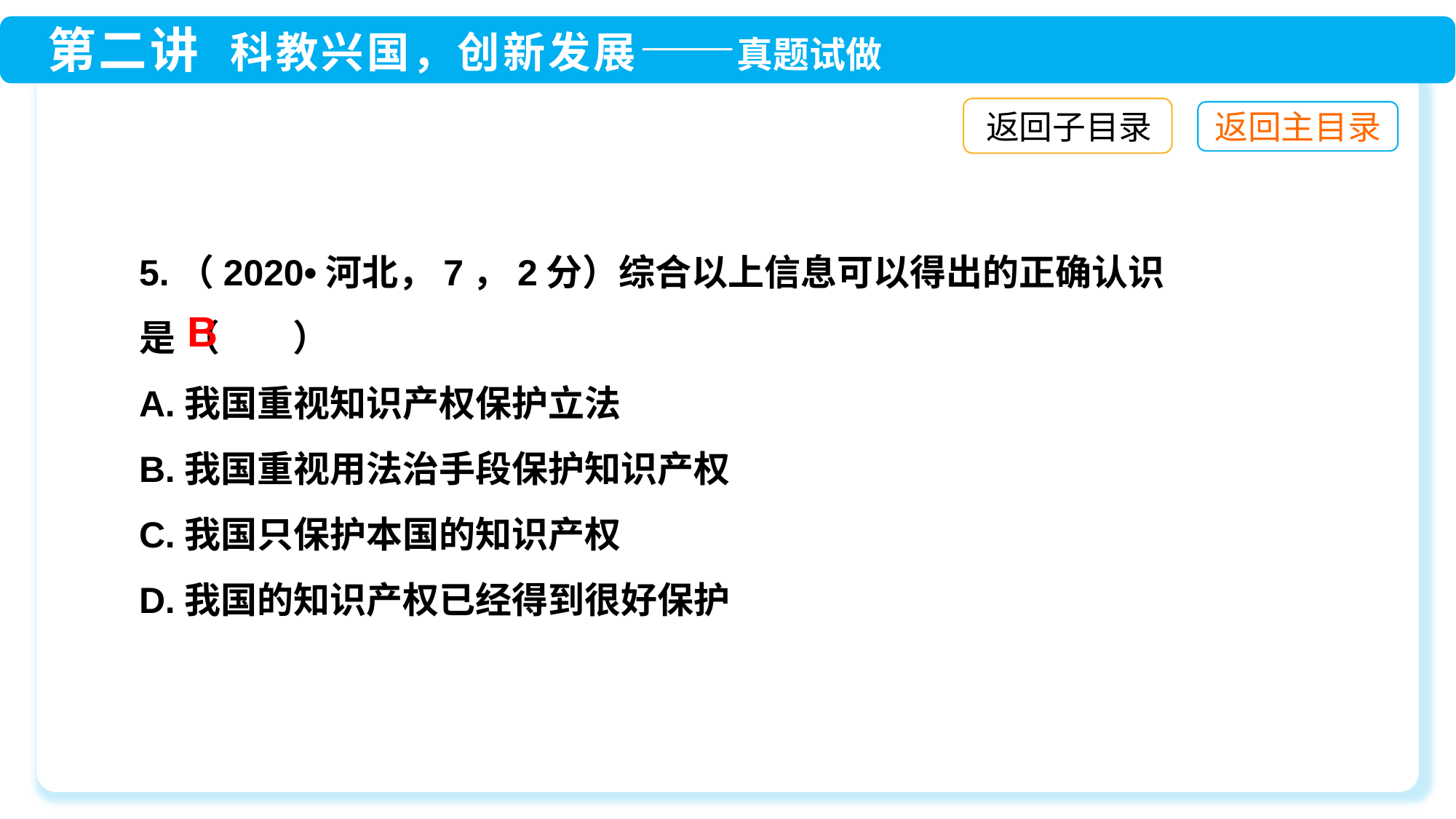

返回子目录

5.（2020•河北，7，2分）综合以上信息可以得出的正确认识是 （　　）
A.我国重视知识产权保护立法
B.我国重视用法治手段保护知识产权
C.我国只保护本国的知识产权
D.我国的知识产权已经得到很好保护
B